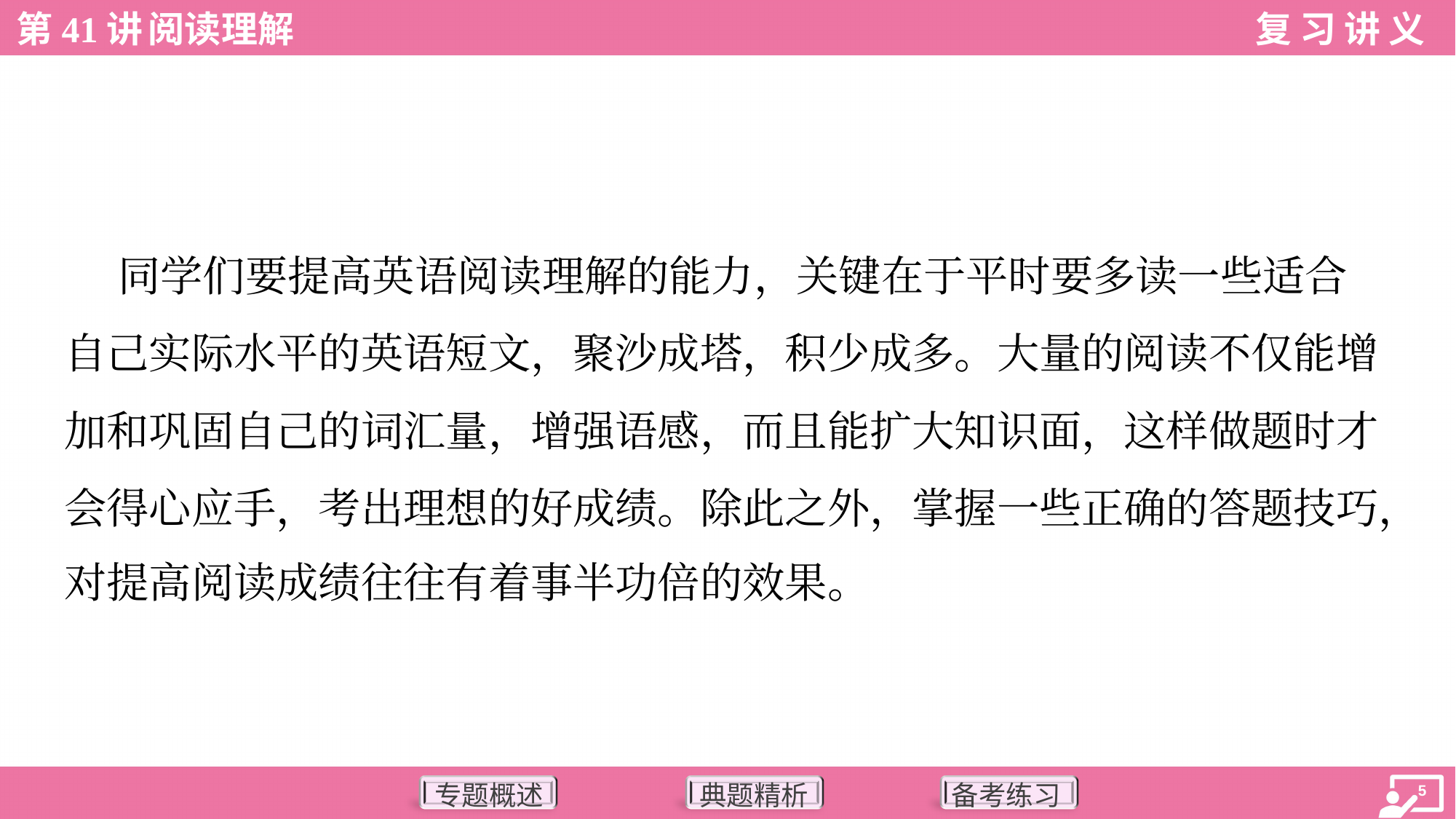

同学们要提高英语阅读理解的能力，关键在于平时要多读一些适合
自己实际水平的英语短文，聚沙成塔，积少成多。大量的阅读不仅能增
加和巩固自己的词汇量，增强语感，而且能扩大知识面，这样做题时才
会得心应手，考出理想的好成绩。除此之外，掌握一些正确的答题技巧，
对提高阅读成绩往往有着事半功倍的效果。